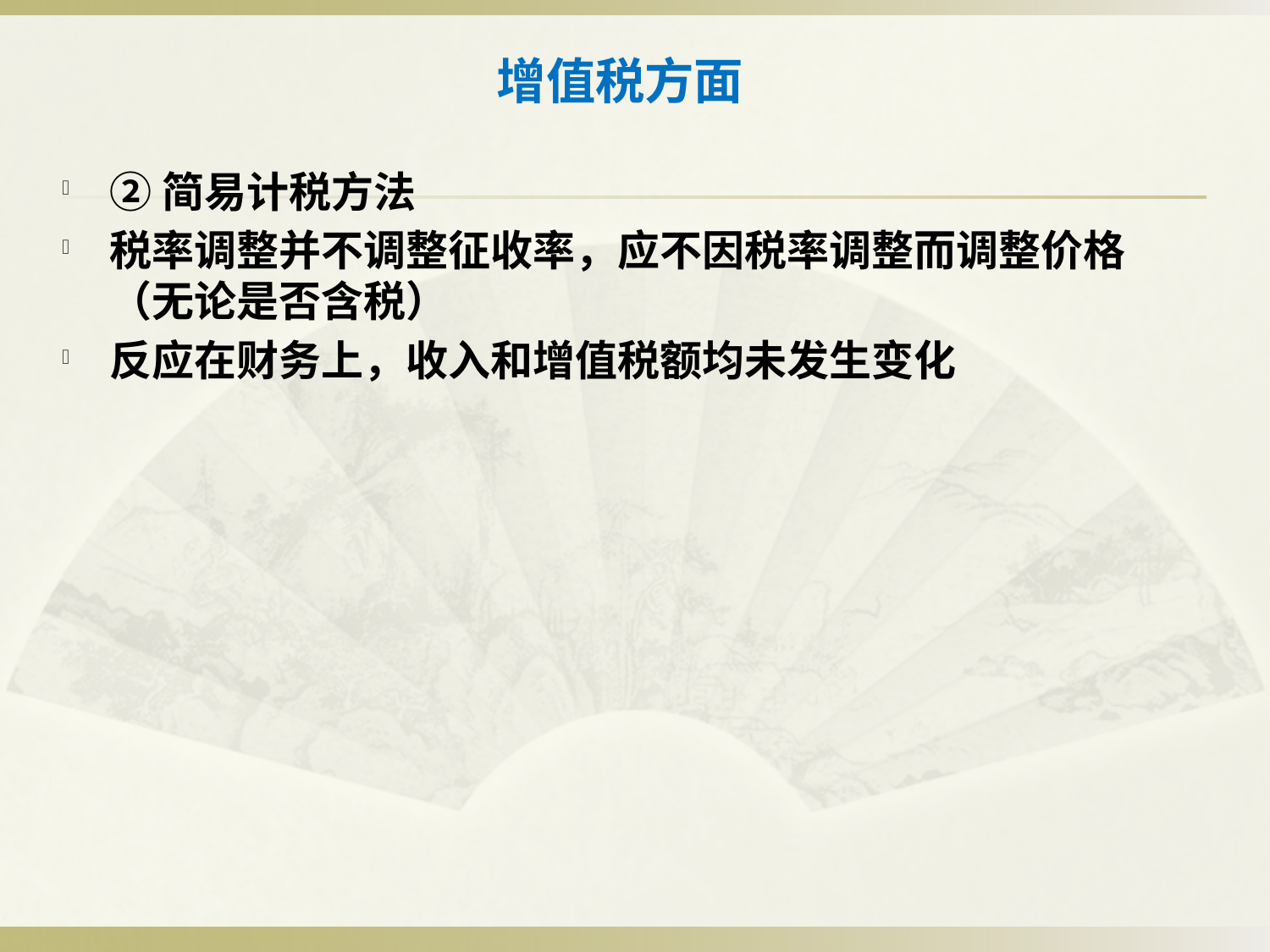

# 增值税方面
②简易计税方法
税率调整并不调整征收率，应不因税率调整而调整价格（无论是否含税）
反应在财务上，收入和增值税额均未发生变化